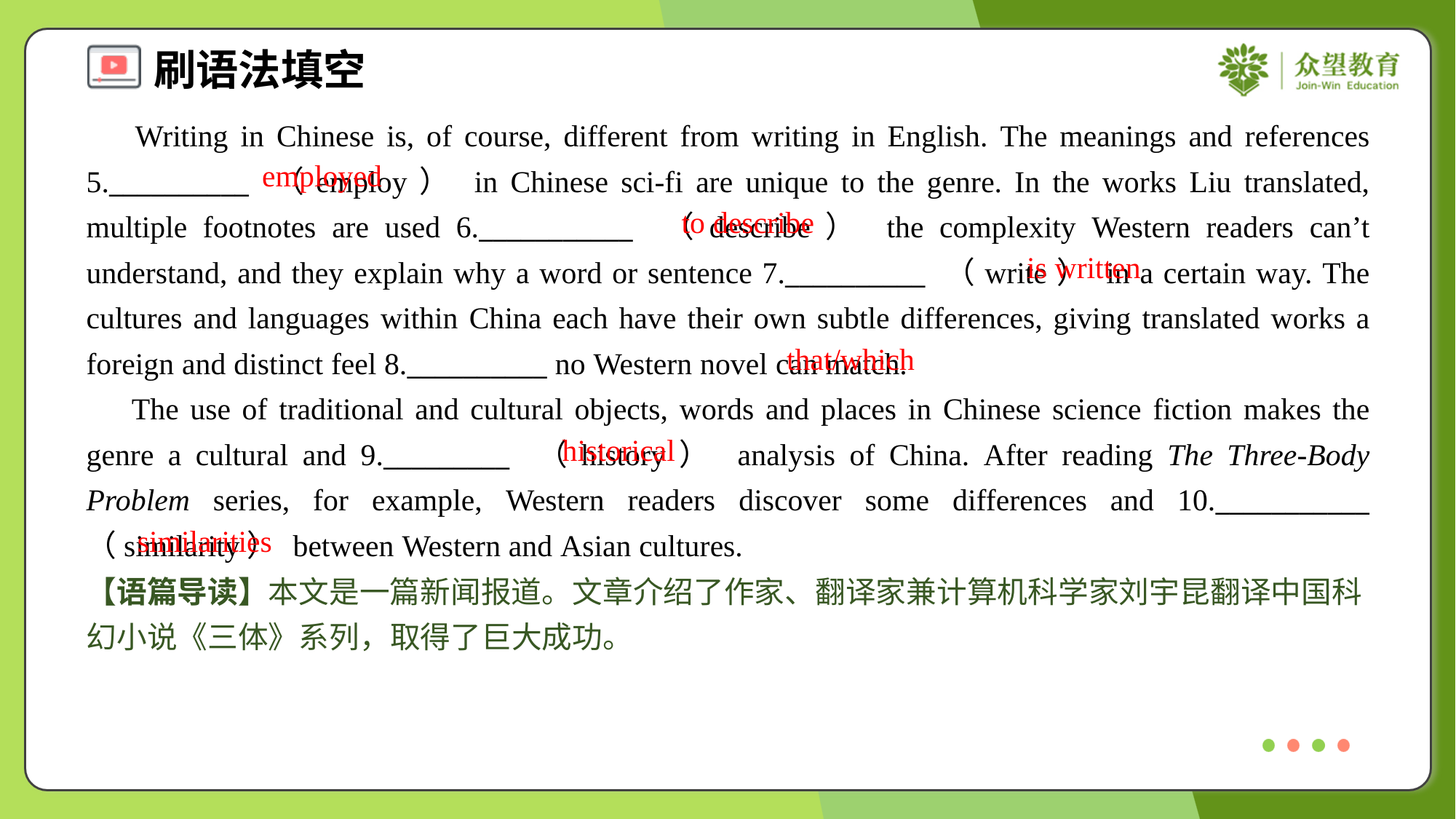

Writing in Chinese is, of course, different from writing in English. The meanings and references 5.__________ （employ） in Chinese sci-fi are unique to the genre. In the works Liu translated, multiple footnotes are used 6.___________ （describe） the complexity Western readers can’t understand, and they explain why a word or sentence 7.__________ （write） in a certain way. The cultures and languages within China each have their own subtle differences, giving translated works a foreign and distinct feel 8.__________ no Western novel can match.
    The use of traditional and cultural objects, words and places in Chinese science fiction makes the genre a cultural and 9._________ （history） analysis of China. After reading The Three-Body Problem series, for example, Western readers discover some differences and 10.___________ （similarity） between Western and Asian cultures.
employed
to describe
is written
that/which
historical
similarities
【语篇导读】本文是一篇新闻报道。文章介绍了作家、翻译家兼计算机科学家刘宇昆翻译中国科幻小说《三体》系列，取得了巨大成功。